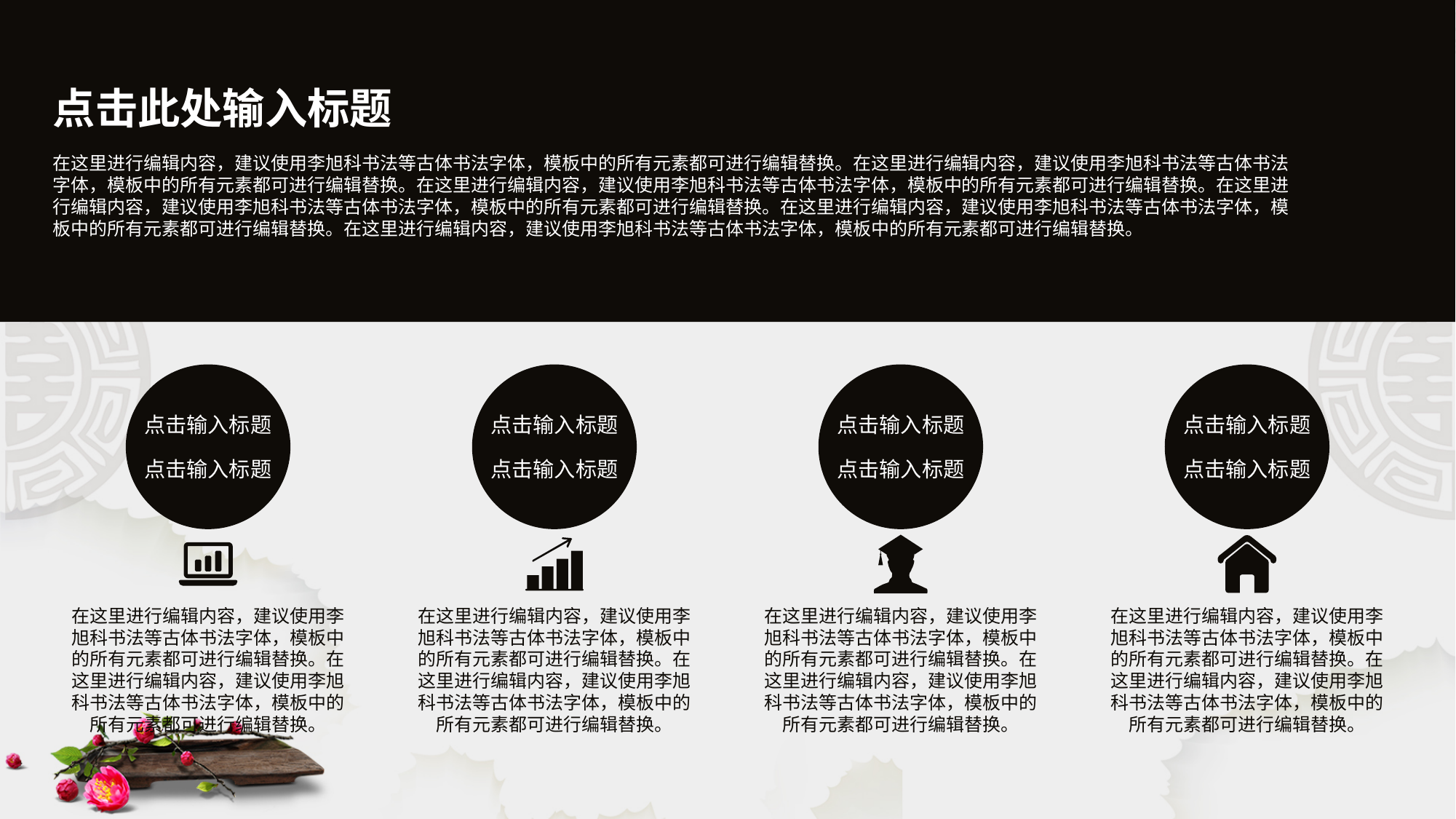

点击此处输入标题
在这里进行编辑内容，建议使用李旭科书法等古体书法字体，模板中的所有元素都可进行编辑替换。在这里进行编辑内容，建议使用李旭科书法等古体书法字体，模板中的所有元素都可进行编辑替换。在这里进行编辑内容，建议使用李旭科书法等古体书法字体，模板中的所有元素都可进行编辑替换。在这里进行编辑内容，建议使用李旭科书法等古体书法字体，模板中的所有元素都可进行编辑替换。在这里进行编辑内容，建议使用李旭科书法等古体书法字体，模板中的所有元素都可进行编辑替换。在这里进行编辑内容，建议使用李旭科书法等古体书法字体，模板中的所有元素都可进行编辑替换。

点击输入标题
点击输入标题

点击输入标题
点击输入标题

点击输入标题
点击输入标题

点击输入标题
点击输入标题

在这里进行编辑内容，建议使用李旭科书法等古体书法字体，模板中的所有元素都可进行编辑替换。在这里进行编辑内容，建议使用李旭科书法等古体书法字体，模板中的所有元素都可进行编辑替换。
在这里进行编辑内容，建议使用李旭科书法等古体书法字体，模板中的所有元素都可进行编辑替换。在这里进行编辑内容，建议使用李旭科书法等古体书法字体，模板中的所有元素都可进行编辑替换。
在这里进行编辑内容，建议使用李旭科书法等古体书法字体，模板中的所有元素都可进行编辑替换。在这里进行编辑内容，建议使用李旭科书法等古体书法字体，模板中的所有元素都可进行编辑替换。
在这里进行编辑内容，建议使用李旭科书法等古体书法字体，模板中的所有元素都可进行编辑替换。在这里进行编辑内容，建议使用李旭科书法等古体书法字体，模板中的所有元素都可进行编辑替换。